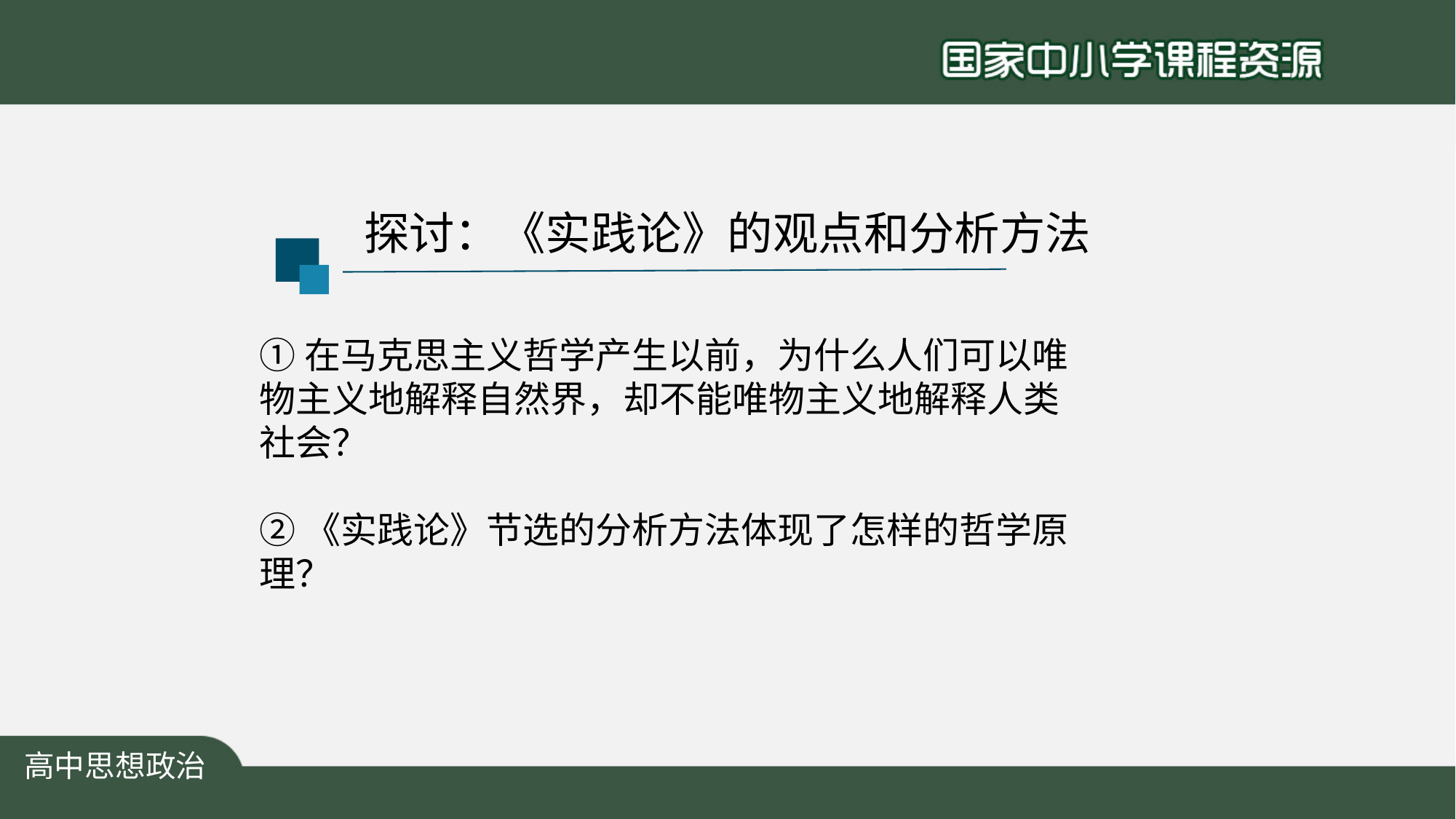

探讨：《实践论》的观点和分析方法

①在马克思主义哲学产生以前，为什么人们可以唯物主义地解释自然界，却不能唯物主义地解释人类社会？

②《实践论》节选的分析方法体现了怎样的哲学原理？